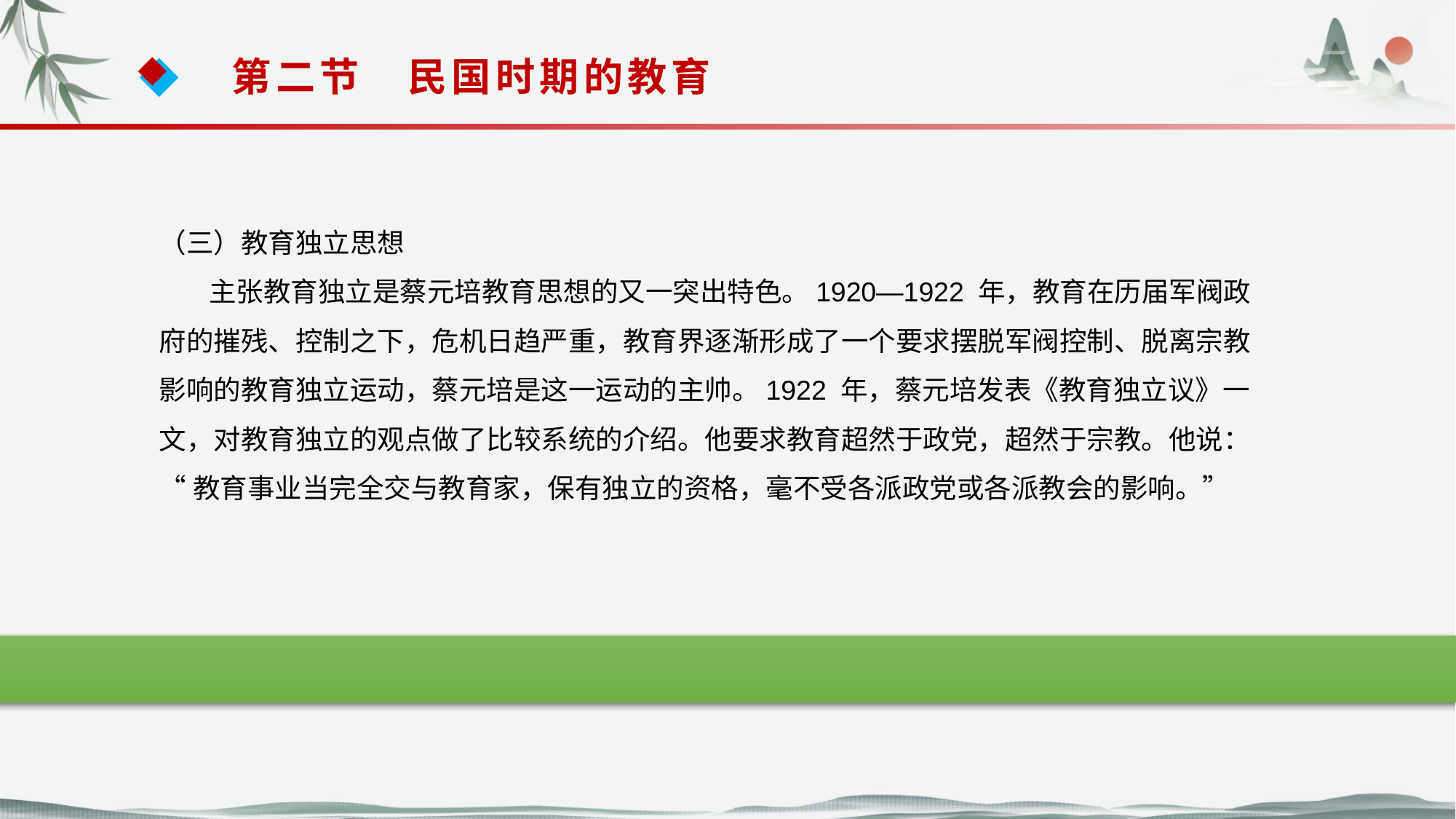

第二节　民国时期的教育

（三）教育独立思想
       主张教育独立是蔡元培教育思想的又一突出特色。1920—1922 年，教育在历届军阀政
府的摧残、控制之下，危机日趋严重，教育界逐渐形成了一个要求摆脱军阀控制、脱离宗教
影响的教育独立运动，蔡元培是这一运动的主帅。1922 年，蔡元培发表《教育独立议》一
文，对教育独立的观点做了比较系统的介绍。他要求教育超然于政党，超然于宗教。他说：
“教育事业当完全交与教育家，保有独立的资格，毫不受各派政党或各派教会的影响。”